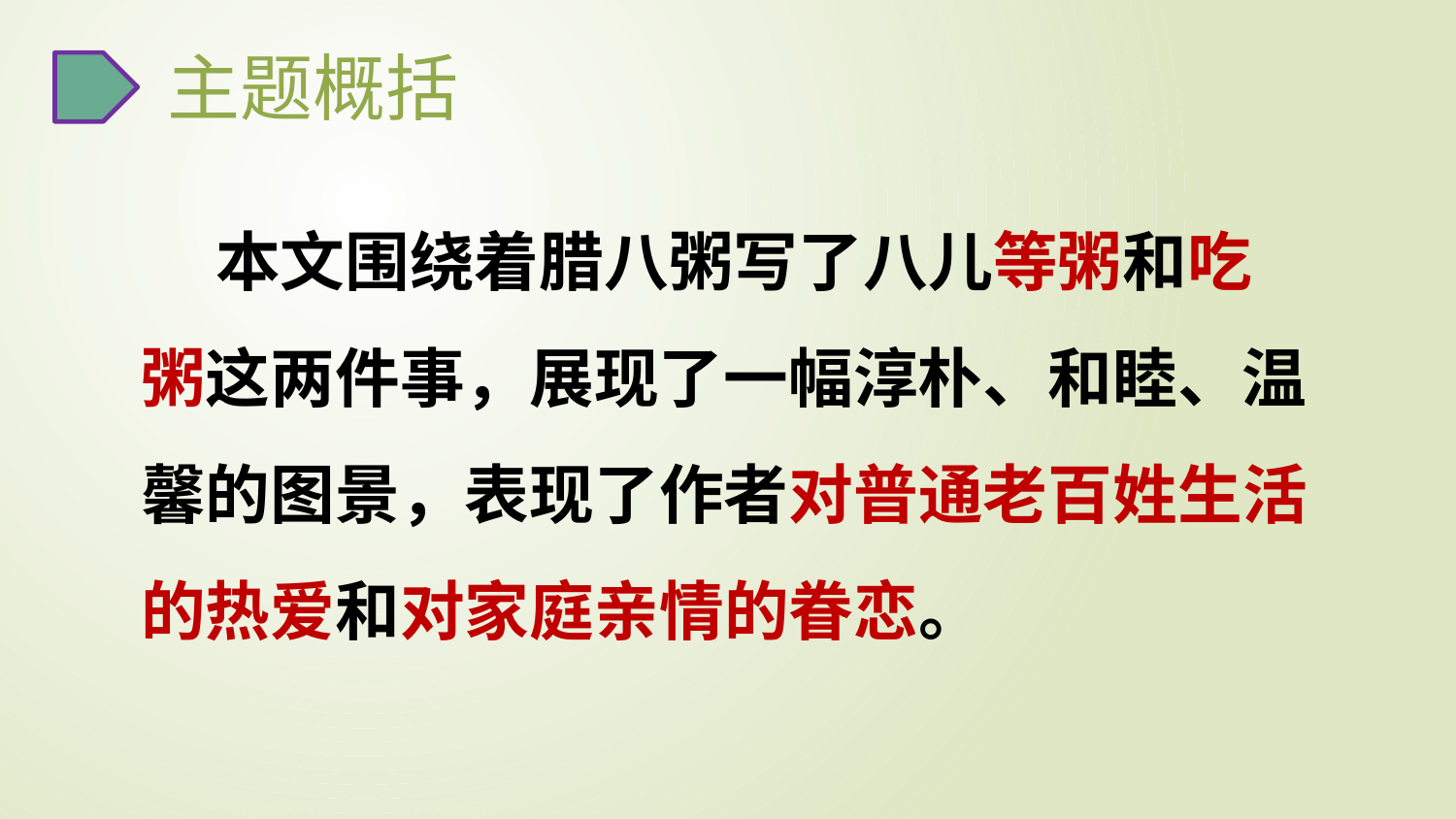

主题概括

    本文围绕着腊八粥写了八儿等粥和吃粥这两件事，展现了一幅淳朴、和睦、温馨的图景，表现了作者对普通老百姓生活的热爱和对家庭亲情的眷恋。